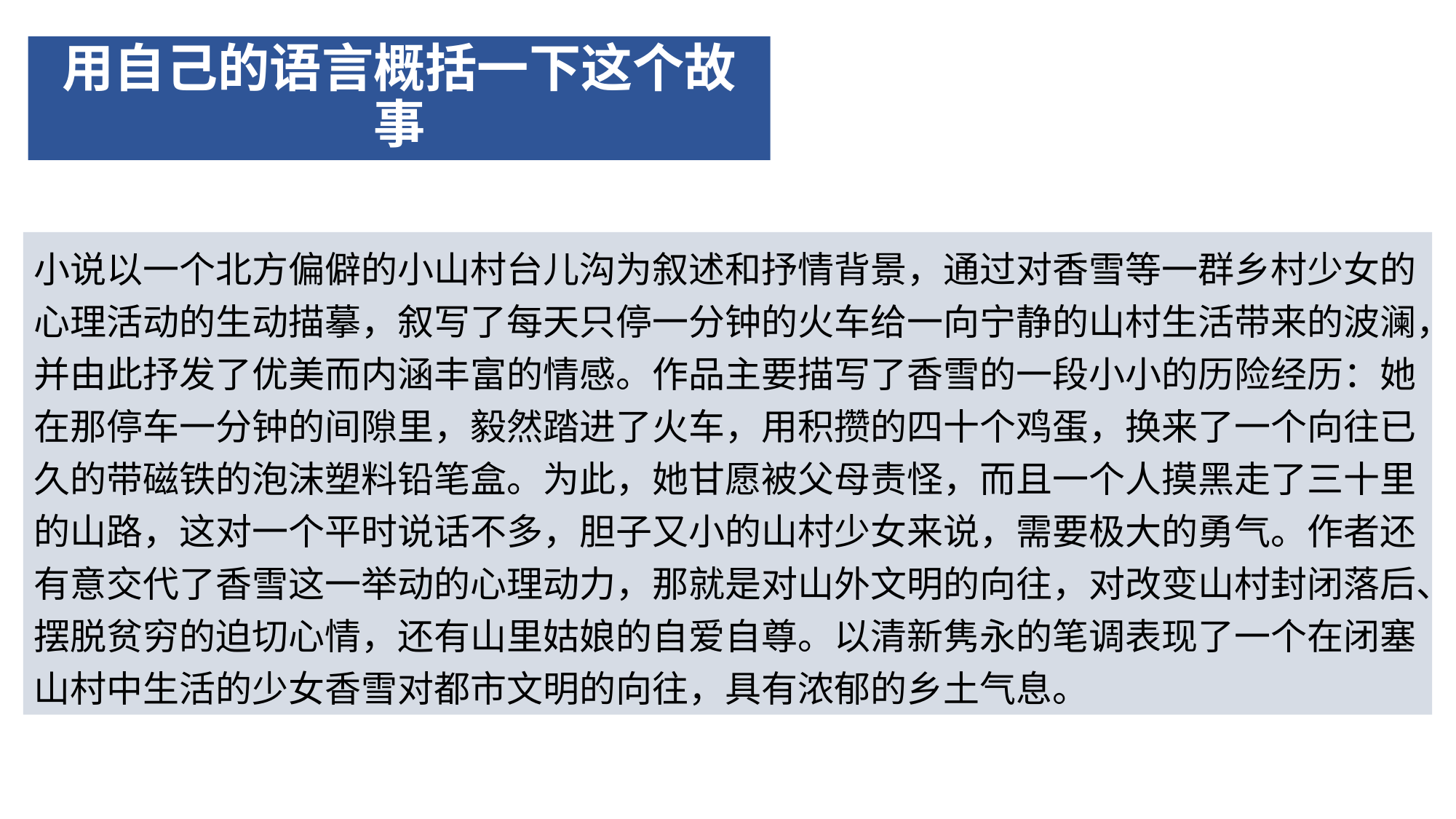

# 用自己的语言概括一下这个故事
小说以一个北方偏僻的小山村台儿沟为叙述和抒情背景，通过对香雪等一群乡村少女的心理活动的生动描摹，叙写了每天只停一分钟的火车给一向宁静的山村生活带来的波澜，并由此抒发了优美而内涵丰富的情感。作品主要描写了香雪的一段小小的历险经历：她在那停车一分钟的间隙里，毅然踏进了火车，用积攒的四十个鸡蛋，换来了一个向往已久的带磁铁的泡沫塑料铅笔盒。为此，她甘愿被父母责怪，而且一个人摸黑走了三十里的山路，这对一个平时说话不多，胆子又小的山村少女来说，需要极大的勇气。作者还有意交代了香雪这一举动的心理动力，那就是对山外文明的向往，对改变山村封闭落后、摆脱贫穷的迫切心情，还有山里姑娘的自爱自尊。以清新隽永的笔调表现了一个在闭塞山村中生活的少女香雪对都市文明的向往，具有浓郁的乡土气息。